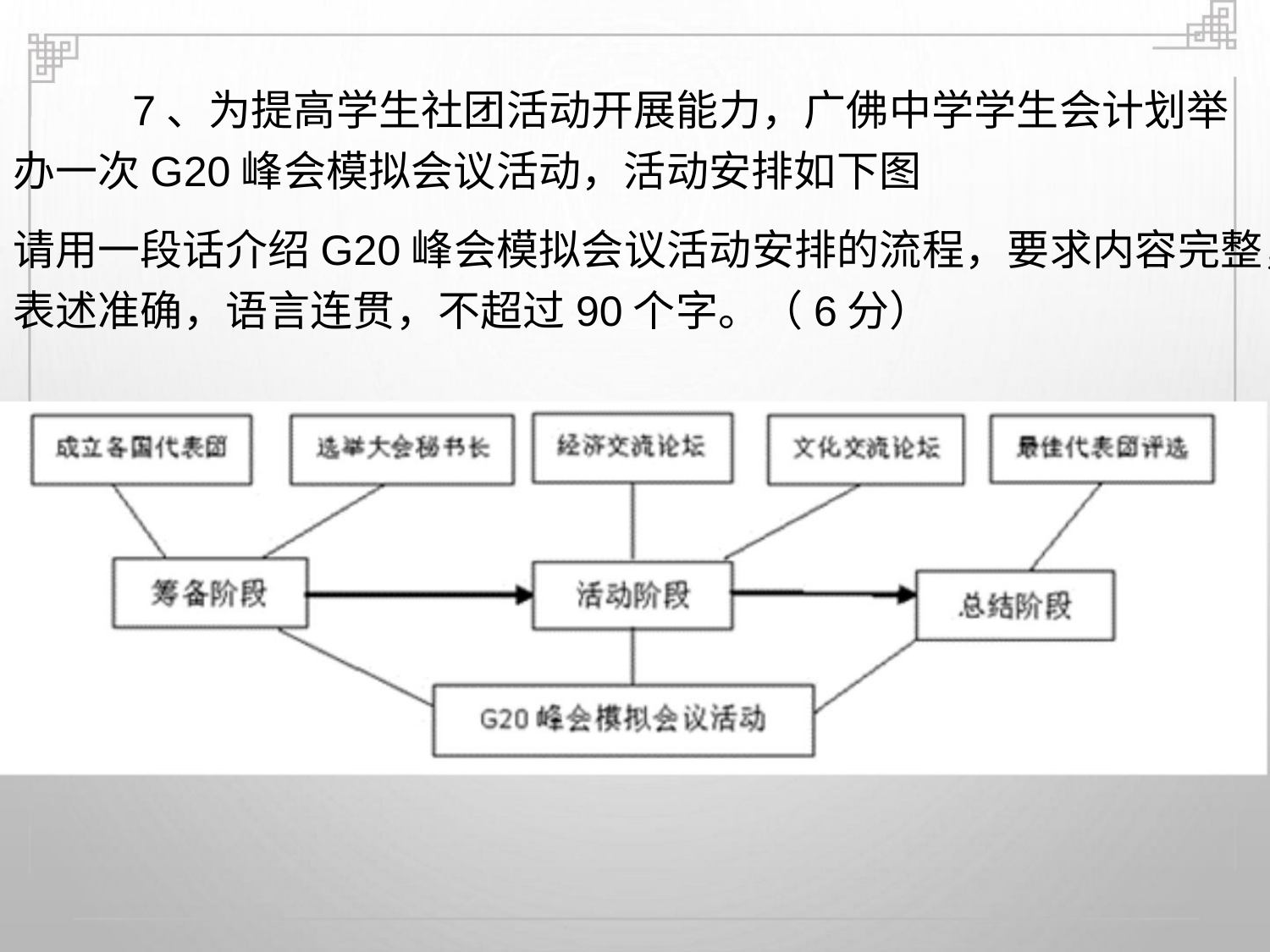

7、为提高学生社团活动开展能力，广佛中学学生会计划举
办一次G20峰会模拟会议活动，活动安排如下图
请用一段话介绍G20峰会模拟会议活动安排的流程，要求内容完整，
表述准确，语言连贯，不超过90个字。（6分）